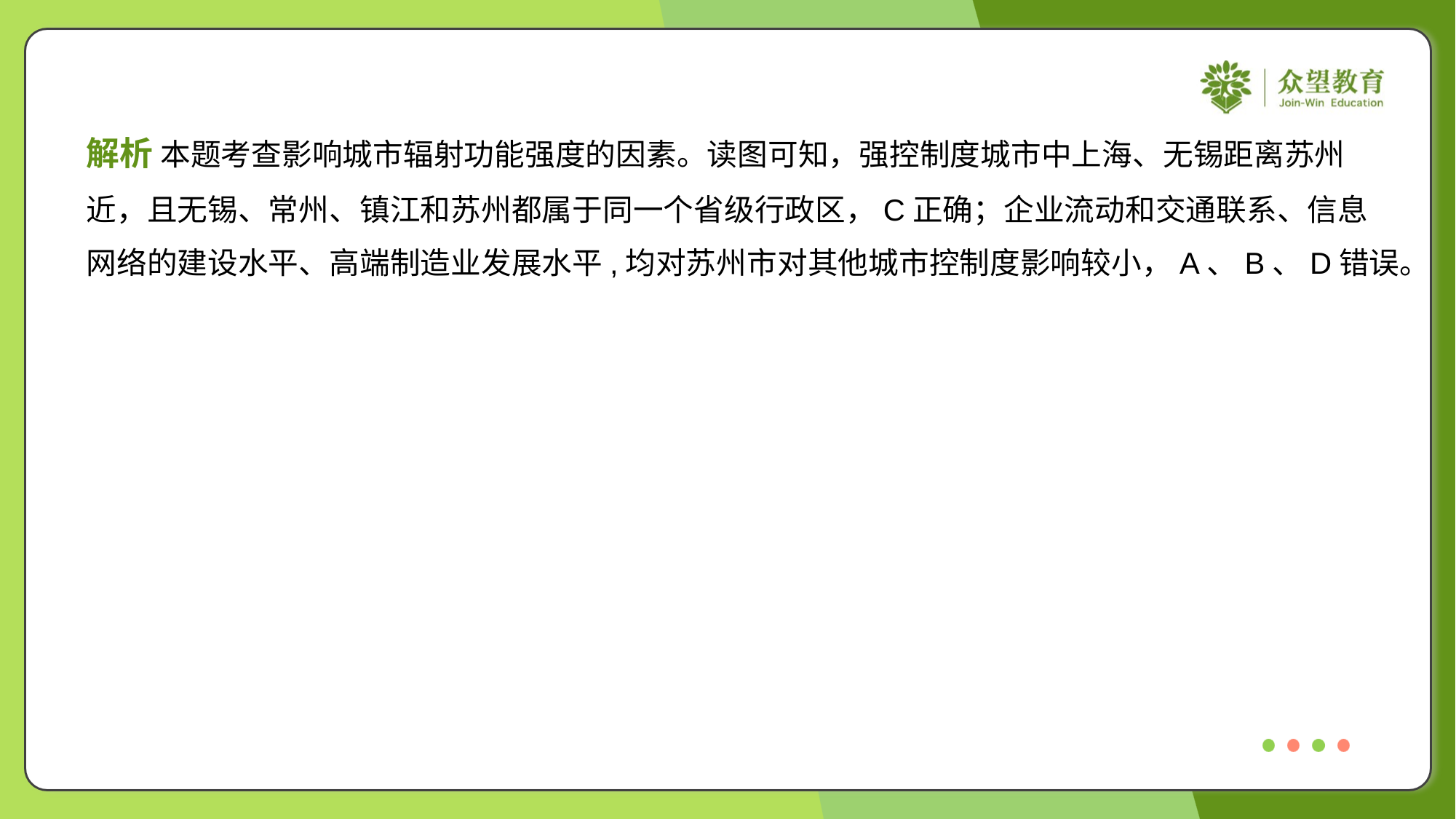

解析 本题考查影响城市辐射功能强度的因素。读图可知，强控制度城市中上海、无锡距离苏州
近，且无锡、常州、镇江和苏州都属于同一个省级行政区，C正确；企业流动和交通联系、信息
网络的建设水平、高端制造业发展水平,均对苏州市对其他城市控制度影响较小，A、B、D错误。